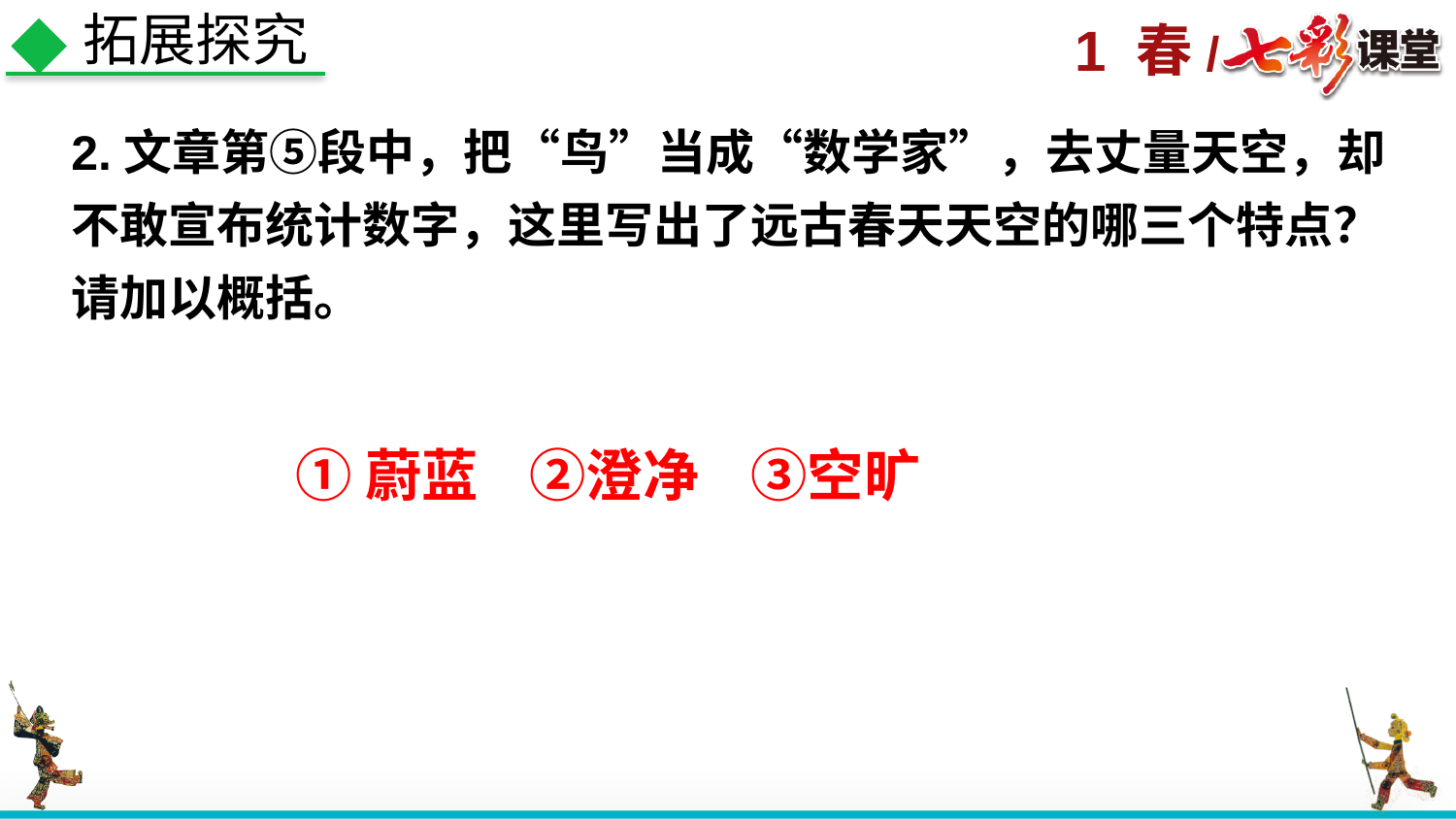

拓展探究

2.文章第⑤段中，把“鸟”当成“数学家”，去丈量天空，却不敢宣布统计数字，这里写出了远古春天天空的哪三个特点？请加以概括。
①蔚蓝    ②澄净    ③空旷